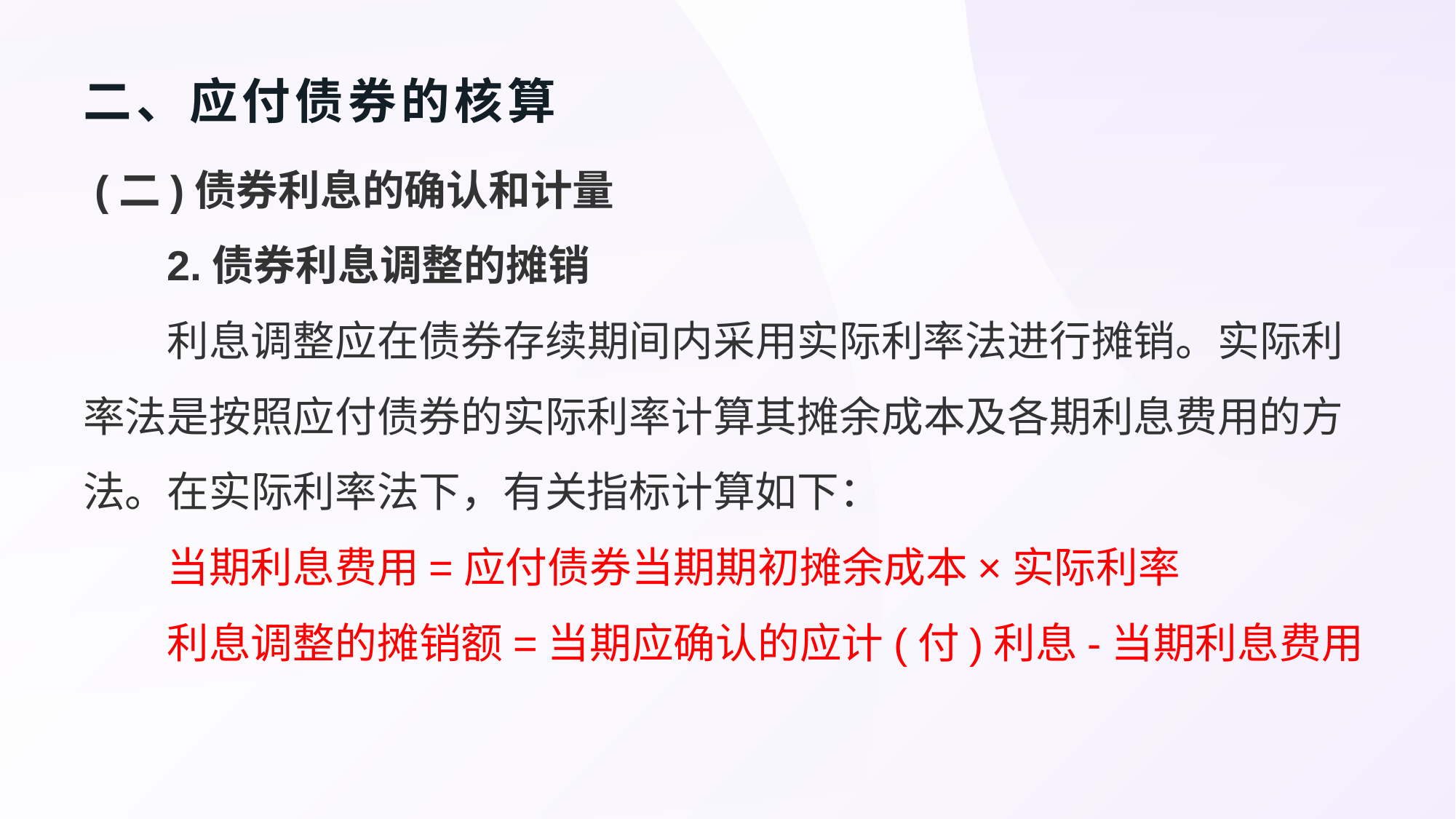

# 二、应付债券的核算
 (二)债券利息的确认和计量
2.债券利息调整的摊销
利息调整应在债券存续期间内采用实际利率法进行摊销。实际利率法是按照应付债券的实际利率计算其摊余成本及各期利息费用的方法。在实际利率法下，有关指标计算如下：
当期利息费用=应付债券当期期初摊余成本×实际利率
利息调整的摊销额=当期应确认的应计(付)利息-当期利息费用